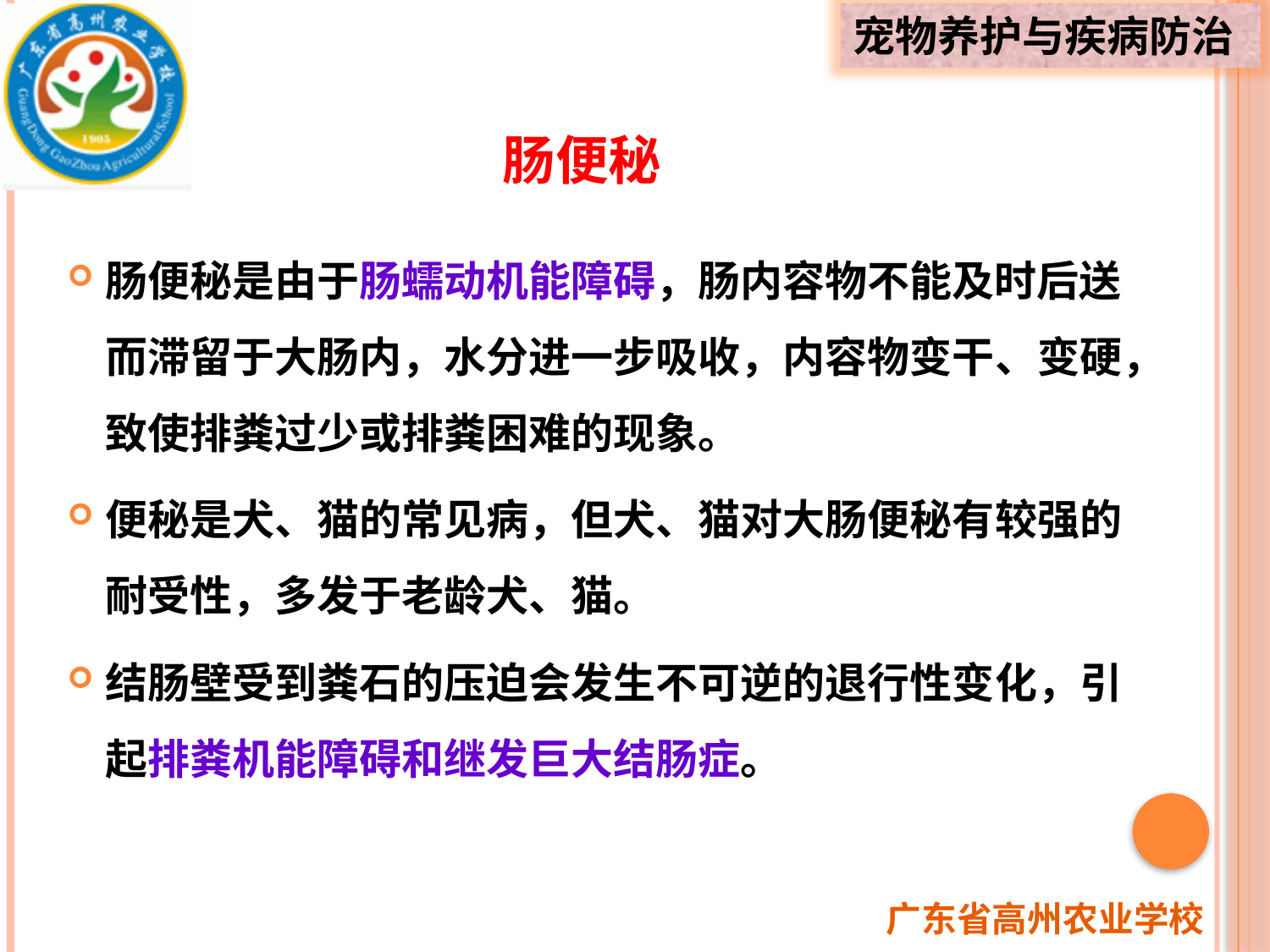

# 肠便秘
肠便秘是由于肠蠕动机能障碍，肠内容物不能及时后送而滞留于大肠内，水分进一步吸收，内容物变干、变硬，致使排粪过少或排粪困难的现象。
便秘是犬、猫的常见病，但犬、猫对大肠便秘有较强的耐受性，多发于老龄犬、猫。
结肠壁受到粪石的压迫会发生不可逆的退行性变化，引起排粪机能障碍和继发巨大结肠症。